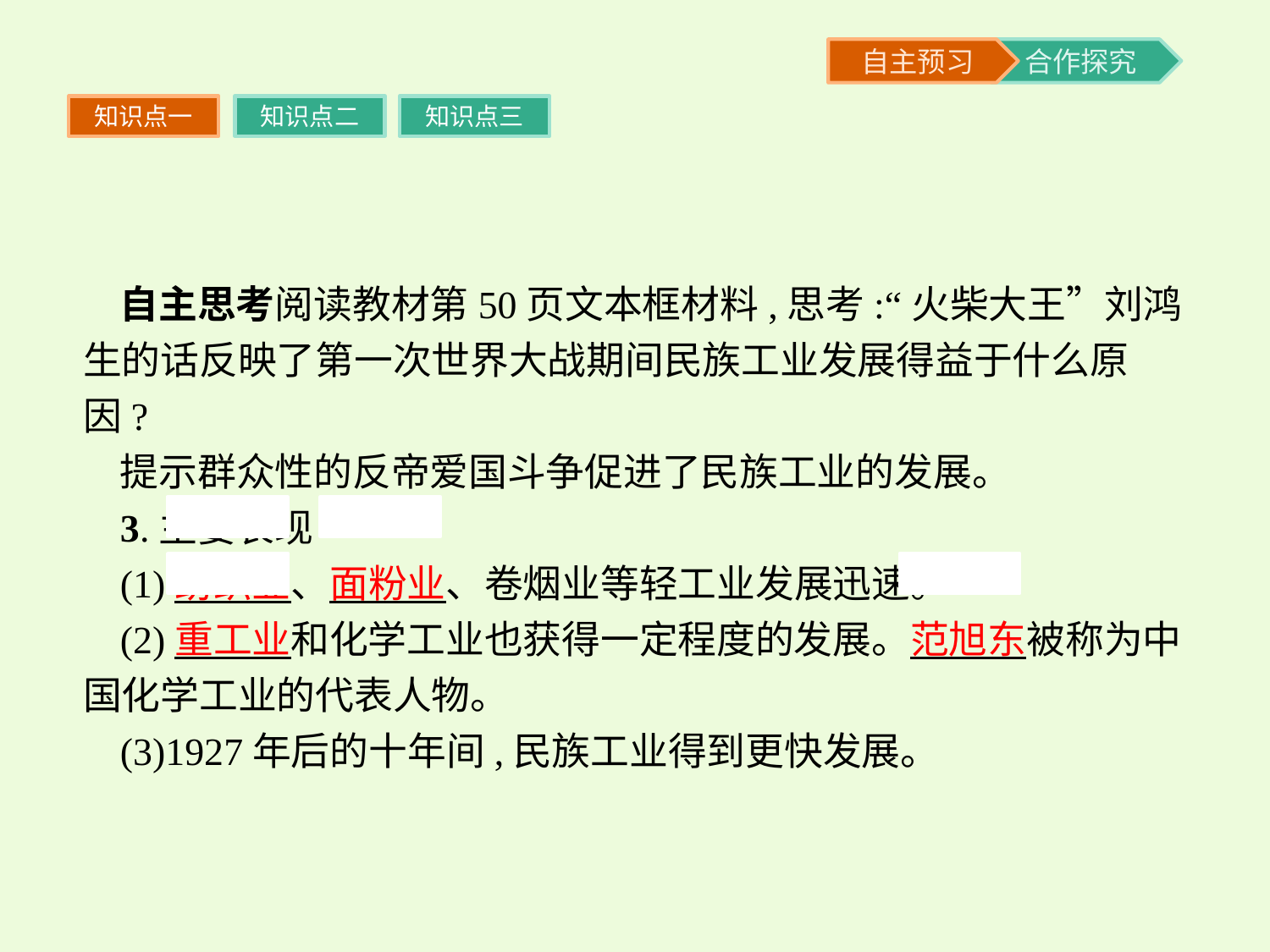

知识点一
知识点二
知识点三
自主思考阅读教材第50页文本框材料,思考:“火柴大王”刘鸿生的话反映了第一次世界大战期间民族工业发展得益于什么原因?
提示群众性的反帝爱国斗争促进了民族工业的发展。
3.主要表现
(1)纺织业、面粉业、卷烟业等轻工业发展迅速。
(2)重工业和化学工业也获得一定程度的发展。范旭东被称为中国化学工业的代表人物。
(3)1927年后的十年间,民族工业得到更快发展。